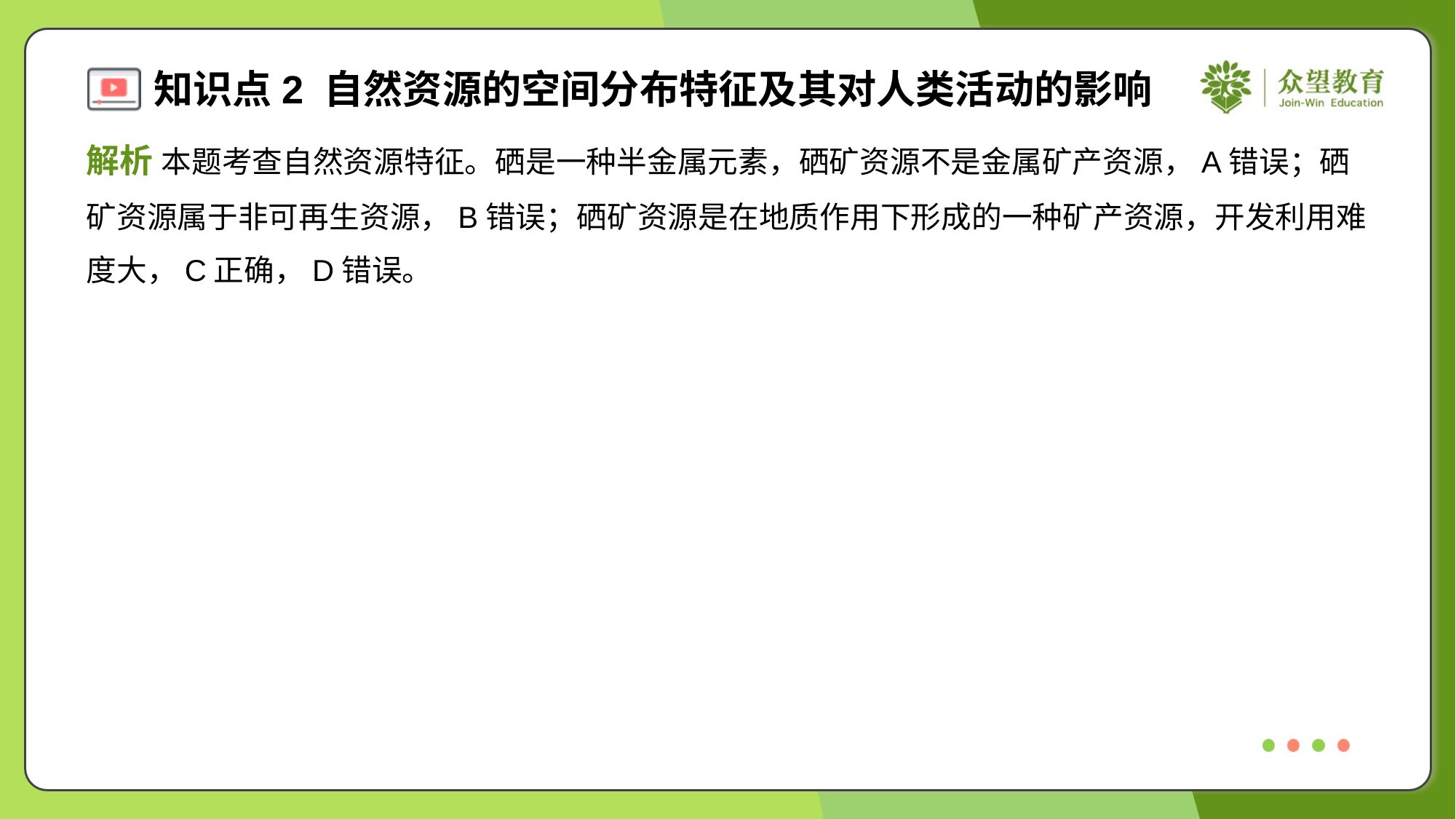

解析 本题考查自然资源特征。硒是一种半金属元素，硒矿资源不是金属矿产资源，A错误；硒
矿资源属于非可再生资源，B错误；硒矿资源是在地质作用下形成的一种矿产资源，开发利用难
度大，C正确，D错误。